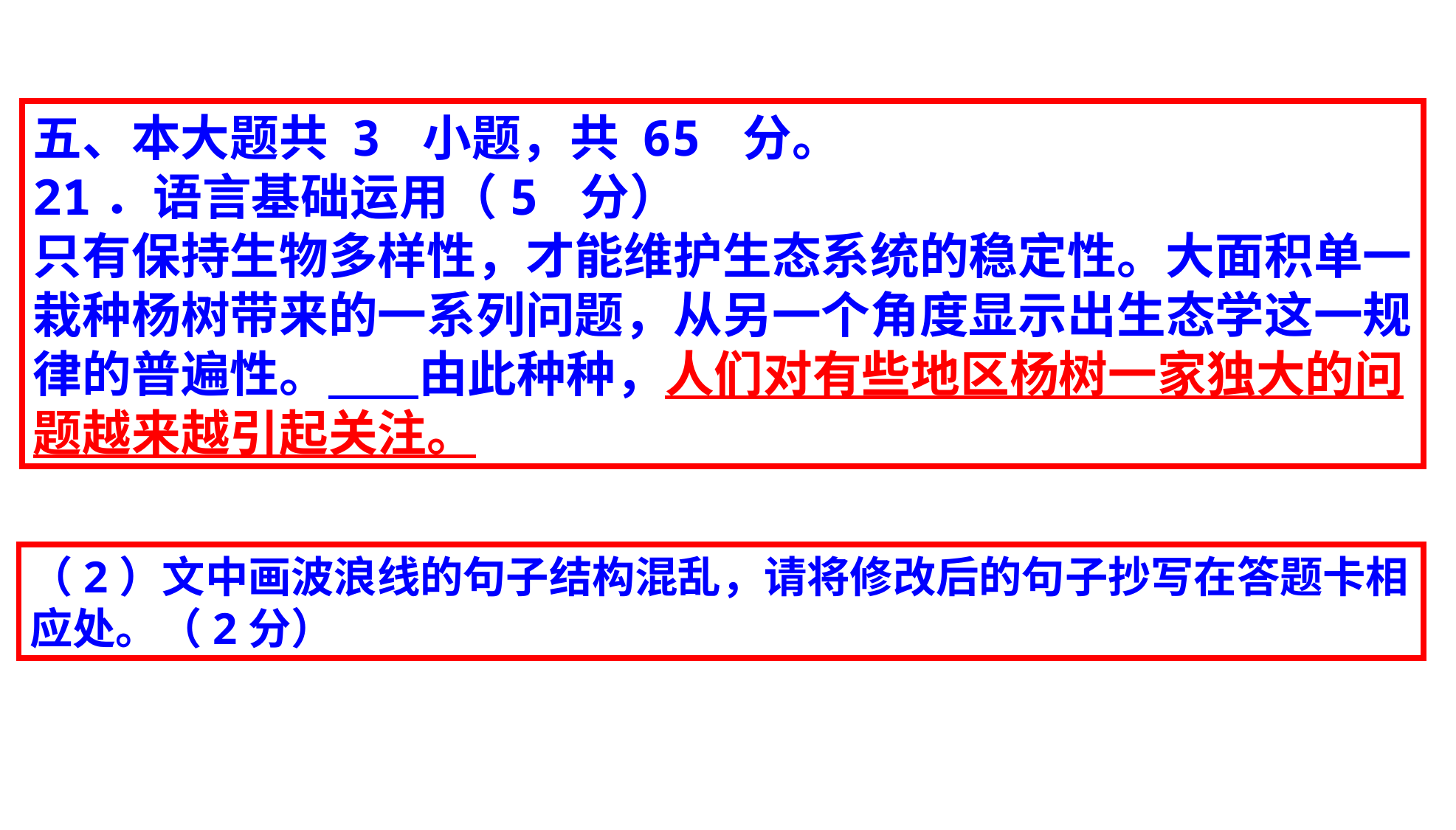

五、本大题共 3 小题，共 65 分。
21．语言基础运用（5 分）
只有保持生物多样性，才能维护生态系统的稳定性。大面积单一栽种杨树带来的一系列问题，从另一个角度显示出生态学这一规律的普遍性。        由此种种，人们对有些地区杨树一家独大的问题越来越引起关注。
（2）文中画波浪线的句子结构混乱，请将修改后的句子抄写在答题卡相应处。（2分）